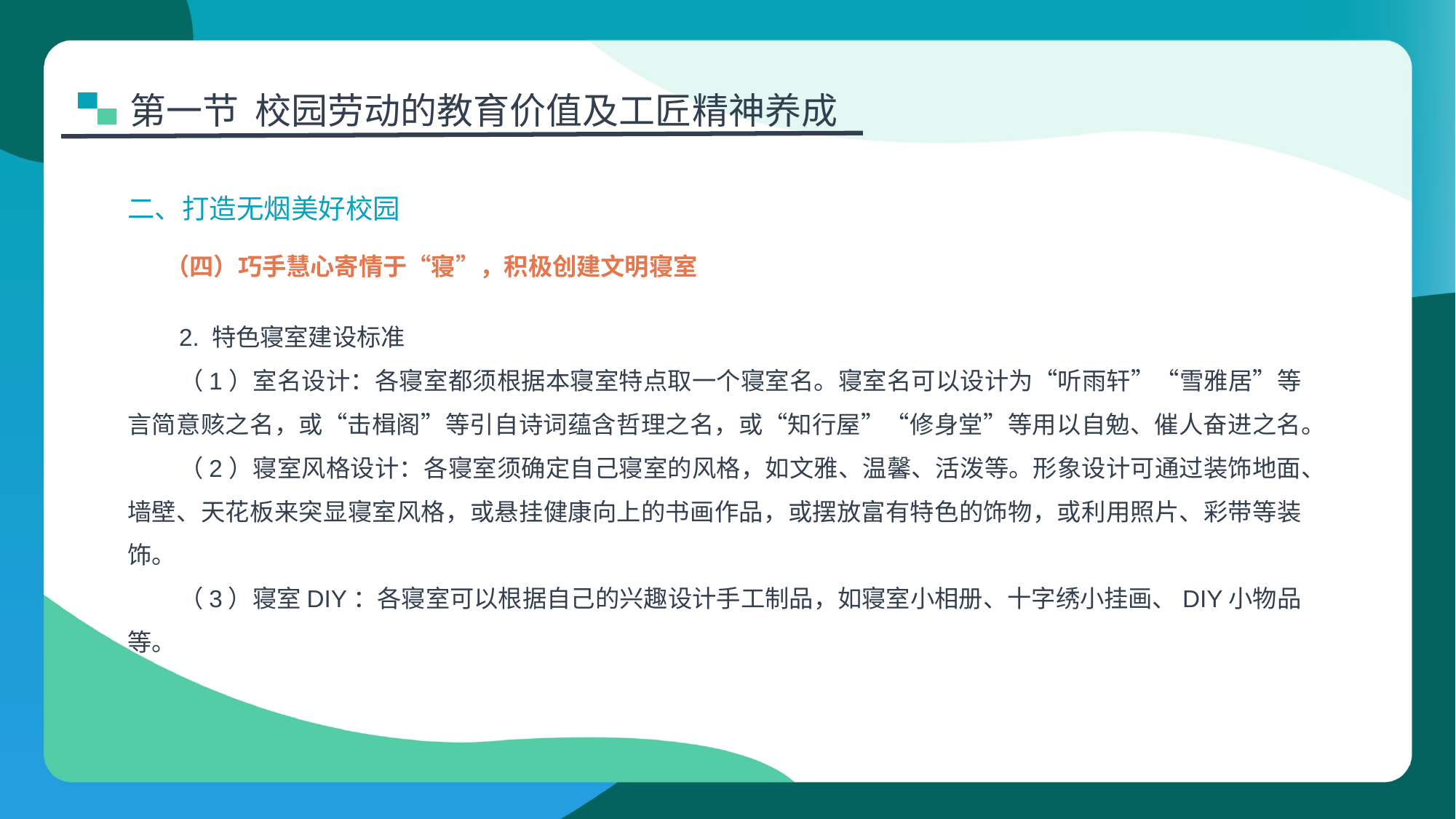

第一节  校园劳动的教育价值及工匠精神养成

二、打造无烟美好校园
（四）巧手慧心寄情于“寝”，积极创建文明寝室
2. 特色寝室建设标准
（1）室名设计：各寝室都须根据本寝室特点取一个寝室名。寝室名可以设计为“听雨轩”“雪雅居”等言简意赅之名，或“击楫阁”等引自诗词蕴含哲理之名，或“知行屋”“修身堂”等用以自勉、催人奋进之名。
（2）寝室风格设计：各寝室须确定自己寝室的风格，如文雅、温馨、活泼等。形象设计可通过装饰地面、墙壁、天花板来突显寝室风格，或悬挂健康向上的书画作品，或摆放富有特色的饰物，或利用照片、彩带等装饰。
（3）寝室DIY：各寝室可以根据自己的兴趣设计手工制品，如寝室小相册、十字绣小挂画、DIY小物品等。